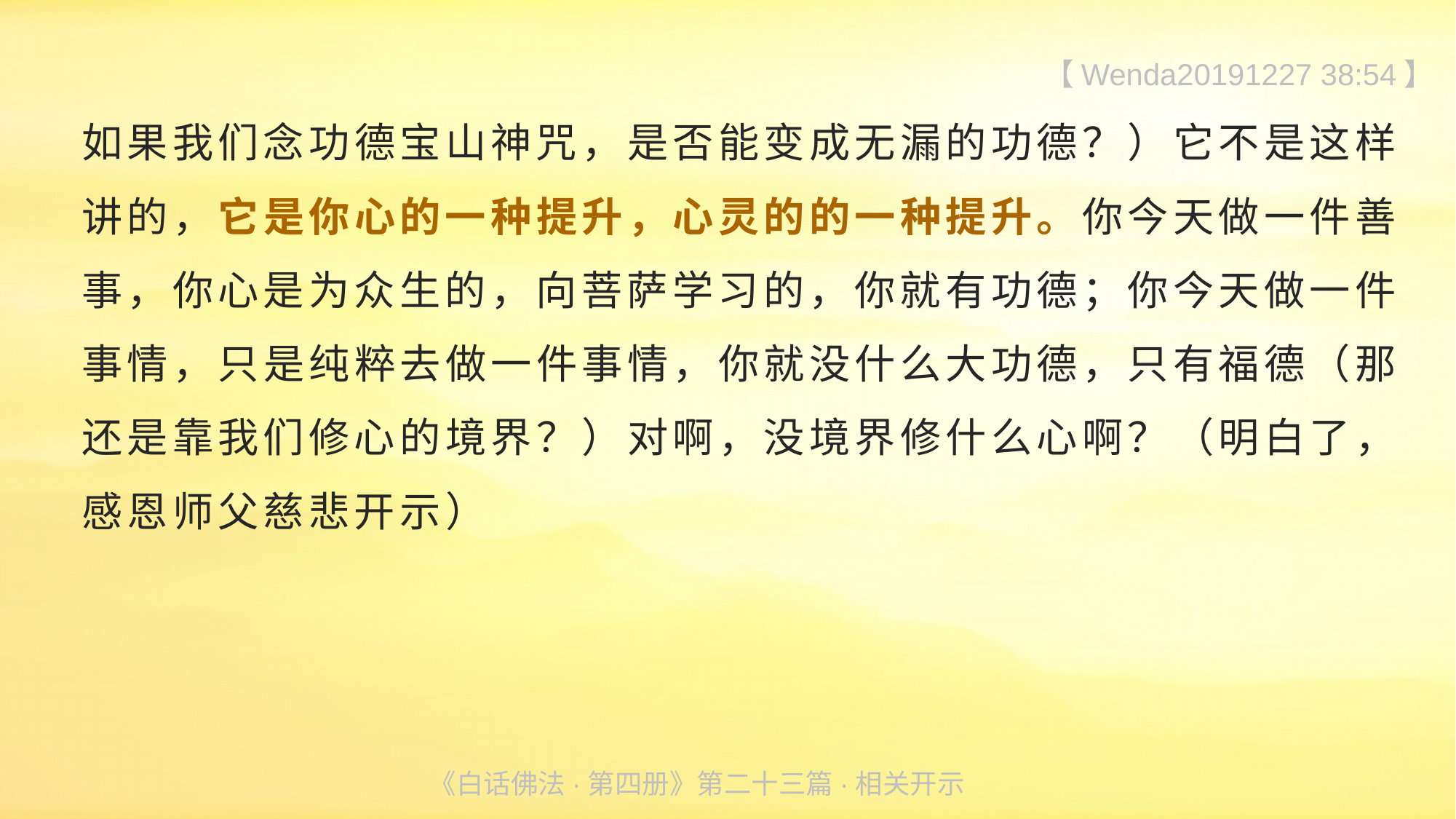

【Wenda20191227 38:54】
如果我们念功德宝山神咒，是否能变成无漏的功德？）它不是这样讲的，它是你心的一种提升，心灵的的一种提升。你今天做一件善事，你心是为众生的，向菩萨学习的，你就有功德；你今天做一件事情，只是纯粹去做一件事情，你就没什么大功德，只有福德（那还是靠我们修心的境界？）对啊，没境界修什么心啊？（明白了，感恩师父慈悲开示）
《白话佛法·第四册》第二十三篇·相关开示